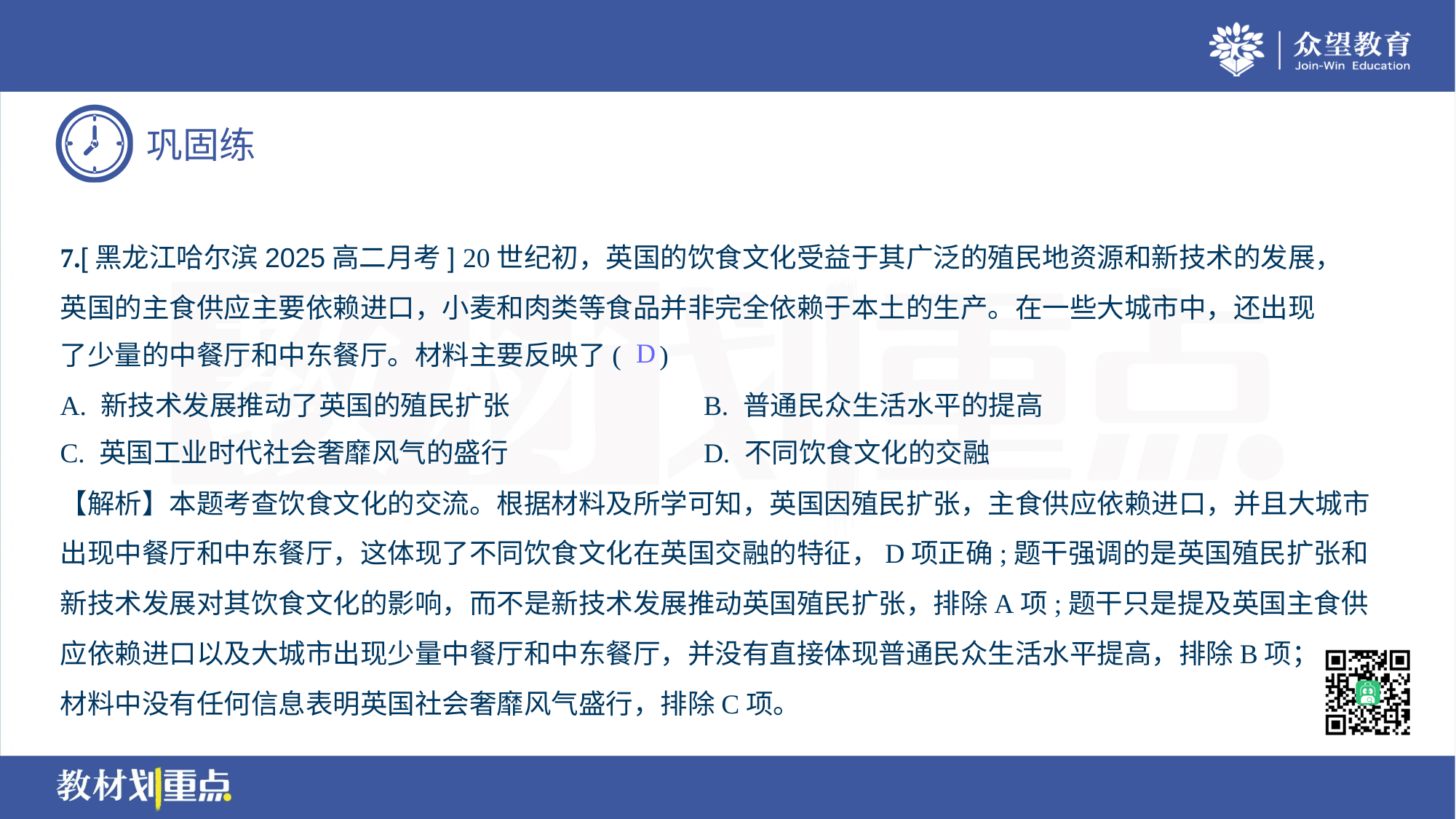

7.[黑龙江哈尔滨2025高二月考] 20世纪初，英国的饮食文化受益于其广泛的殖民地资源和新技术的发展，
英国的主食供应主要依赖进口，小麦和肉类等食品并非完全依赖于本土的生产。在一些大城市中，还出现
了少量的中餐厅和中东餐厅。材料主要反映了(     )
D
A. 新技术发展推动了英国的殖民扩张	B. 普通民众生活水平的提高
C. 英国工业时代社会奢靡风气的盛行	D. 不同饮食文化的交融
【解析】本题考查饮食文化的交流。根据材料及所学可知，英国因殖民扩张，主食供应依赖进口，并且大城市
出现中餐厅和中东餐厅，这体现了不同饮食文化在英国交融的特征，D项正确;题干强调的是英国殖民扩张和
新技术发展对其饮食文化的影响，而不是新技术发展推动英国殖民扩张，排除A项;题干只是提及英国主食供
应依赖进口以及大城市出现少量中餐厅和中东餐厅，并没有直接体现普通民众生活水平提高，排除B项；
材料中没有任何信息表明英国社会奢靡风气盛行，排除C项。